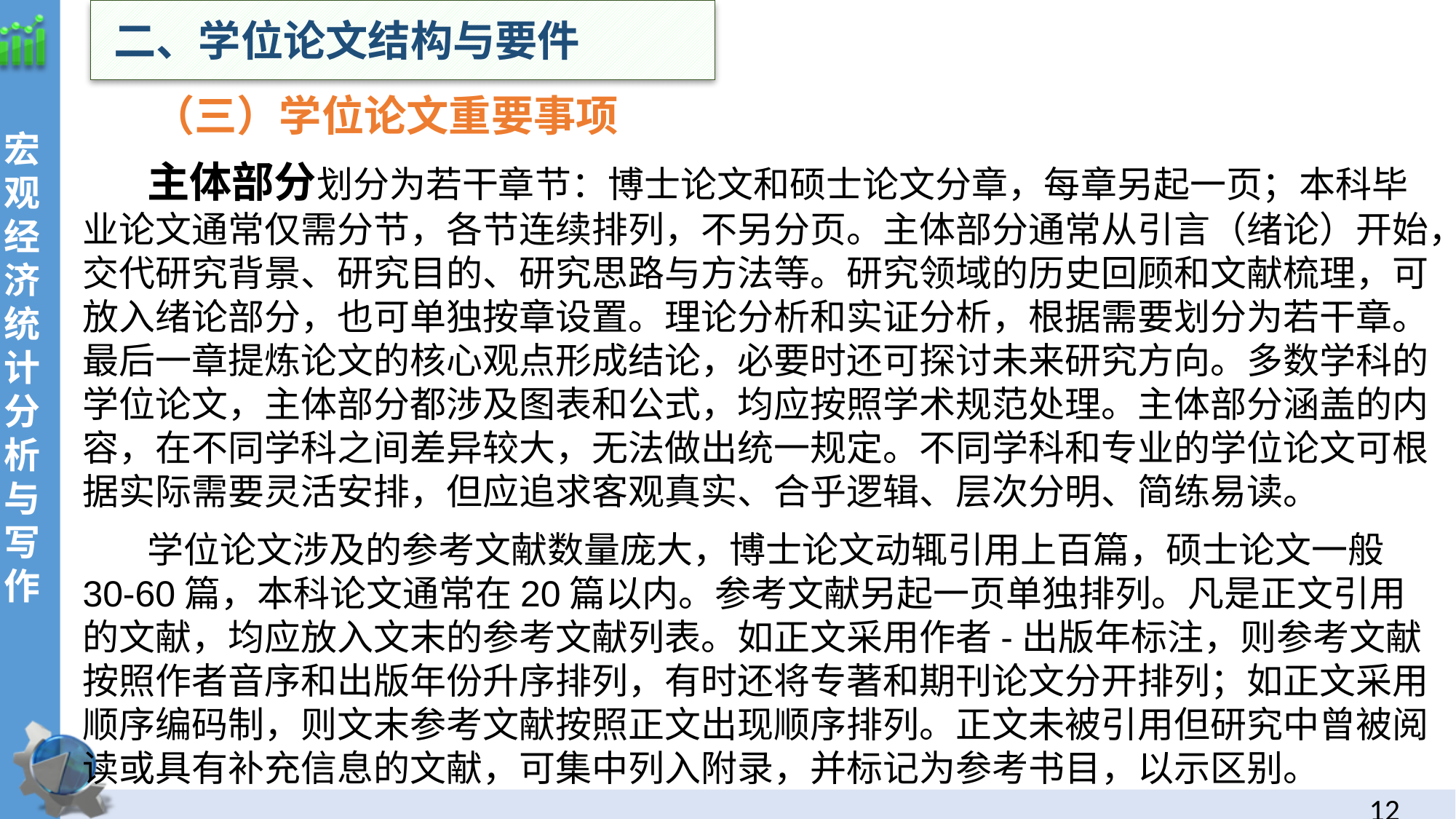

二、学位论文结构与要件
         （三）学位论文重要事项
主体部分划分为若干章节：博士论文和硕士论文分章，每章另起一页；本科毕业论文通常仅需分节，各节连续排列，不另分页。主体部分通常从引言（绪论）开始，交代研究背景、研究目的、研究思路与方法等。研究领域的历史回顾和文献梳理，可放入绪论部分，也可单独按章设置。理论分析和实证分析，根据需要划分为若干章。最后一章提炼论文的核心观点形成结论，必要时还可探讨未来研究方向。多数学科的学位论文，主体部分都涉及图表和公式，均应按照学术规范处理。主体部分涵盖的内容，在不同学科之间差异较大，无法做出统一规定。不同学科和专业的学位论文可根据实际需要灵活安排，但应追求客观真实、合乎逻辑、层次分明、简练易读。
学位论文涉及的参考文献数量庞大，博士论文动辄引用上百篇，硕士论文一般30-60篇，本科论文通常在20篇以内。参考文献另起一页单独排列。凡是正文引用的文献，均应放入文末的参考文献列表。如正文采用作者-出版年标注，则参考文献按照作者音序和出版年份升序排列，有时还将专著和期刊论文分开排列；如正文采用顺序编码制，则文末参考文献按照正文出现顺序排列。正文未被引用但研究中曾被阅读或具有补充信息的文献，可集中列入附录，并标记为参考书目，以示区别。

12